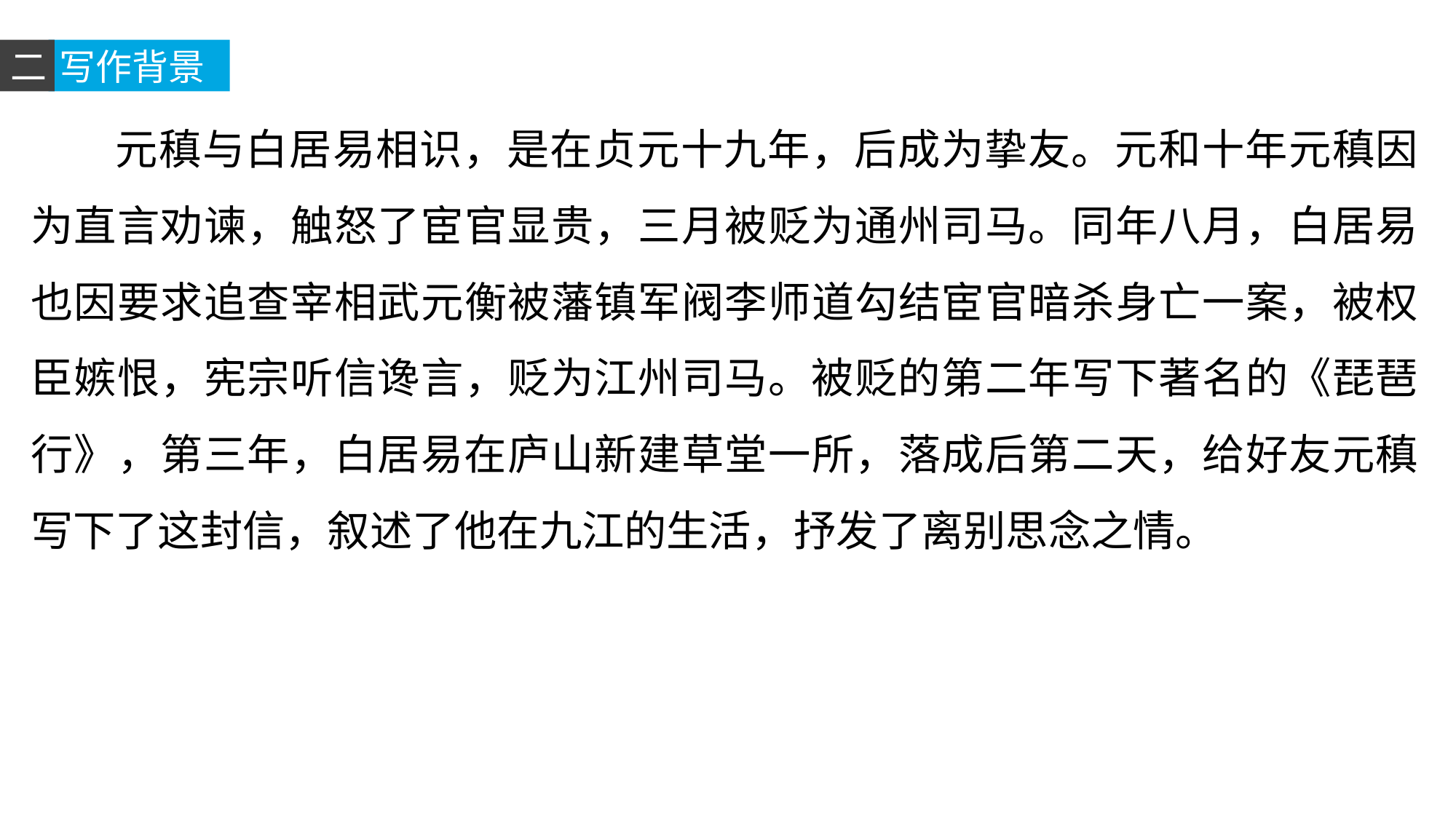

二
写作背景
元稹与白居易相识，是在贞元十九年，后成为挚友。元和十年元稹因为直言劝谏，触怒了宦官显贵，三月被贬为通州司马。同年八月，白居易也因要求追查宰相武元衡被藩镇军阀李师道勾结宦官暗杀身亡一案，被权臣嫉恨，宪宗听信谗言，贬为江州司马。被贬的第二年写下著名的《琵琶行》，第三年，白居易在庐山新建草堂一所，落成后第二天，给好友元稹写下了这封信，叙述了他在九江的生活，抒发了离别思念之情。